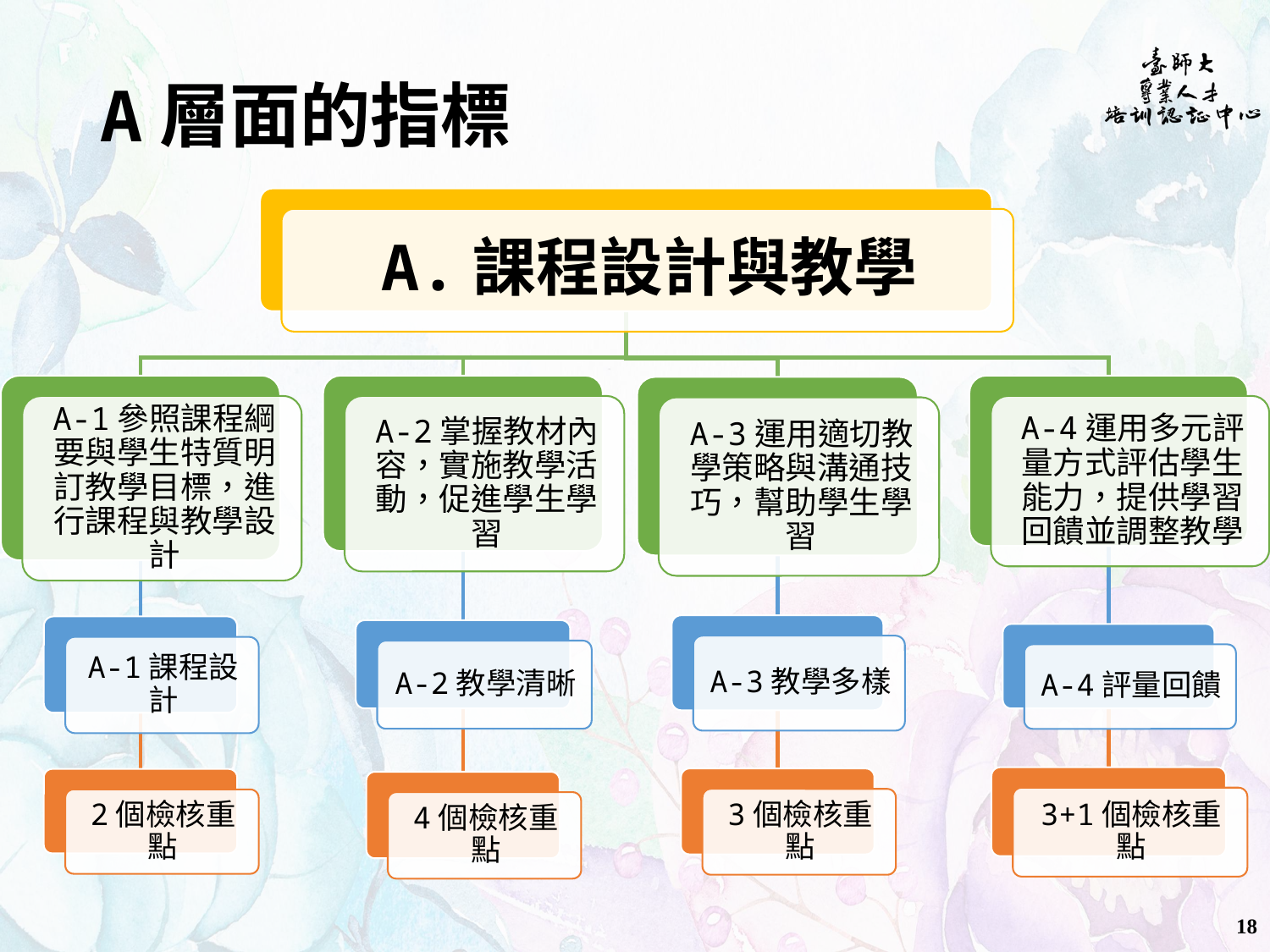

# A層面的指標
A.課程設計與教學
A-1參照課程綱要與學生特質明訂教學目標，進行課程與教學設計
A-1課程設計
2個檢核重點
A-2掌握教材內容，實施教學活動，促進學生學習
A-2教學清晰
4個檢核重點
A-3運用適切教學策略與溝通技巧，幫助學生學習
A-3教學多樣
3個檢核重點
A-4運用多元評量方式評估學生能力，提供學習回饋並調整教學
A-4評量回饋
3+1個檢核重點
18